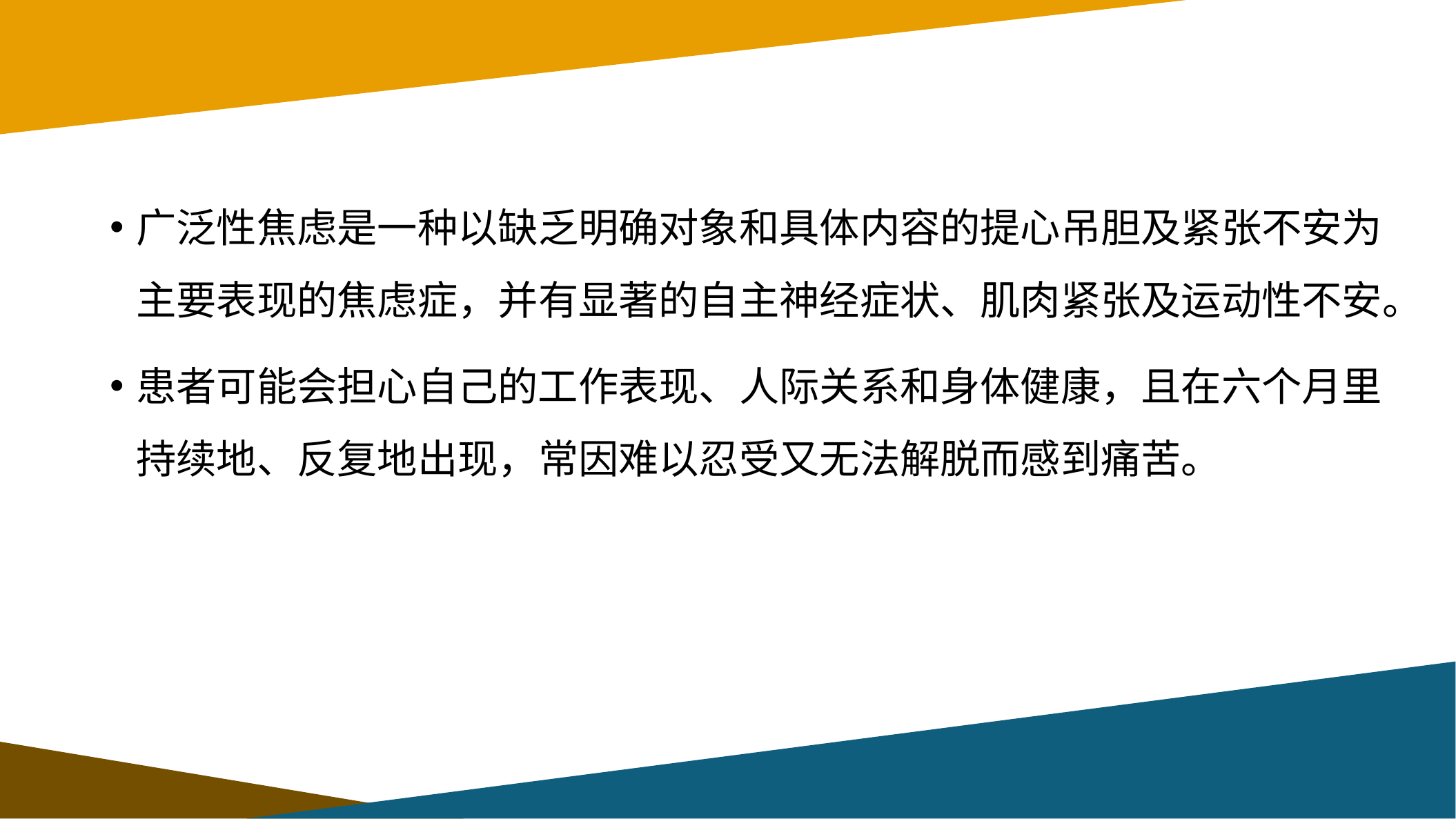

# （一）广泛性焦虑
广泛性焦虑是一种以缺乏明确对象和具体内容的提心吊胆及紧张不安为主要表现的焦虑症，并有显著的自主神经症状、肌肉紧张及运动性不安。
患者可能会担心自己的工作表现、人际关系和身体健康，且在六个月里持续地、反复地出现，常因难以忍受又无法解脱而感到痛苦。